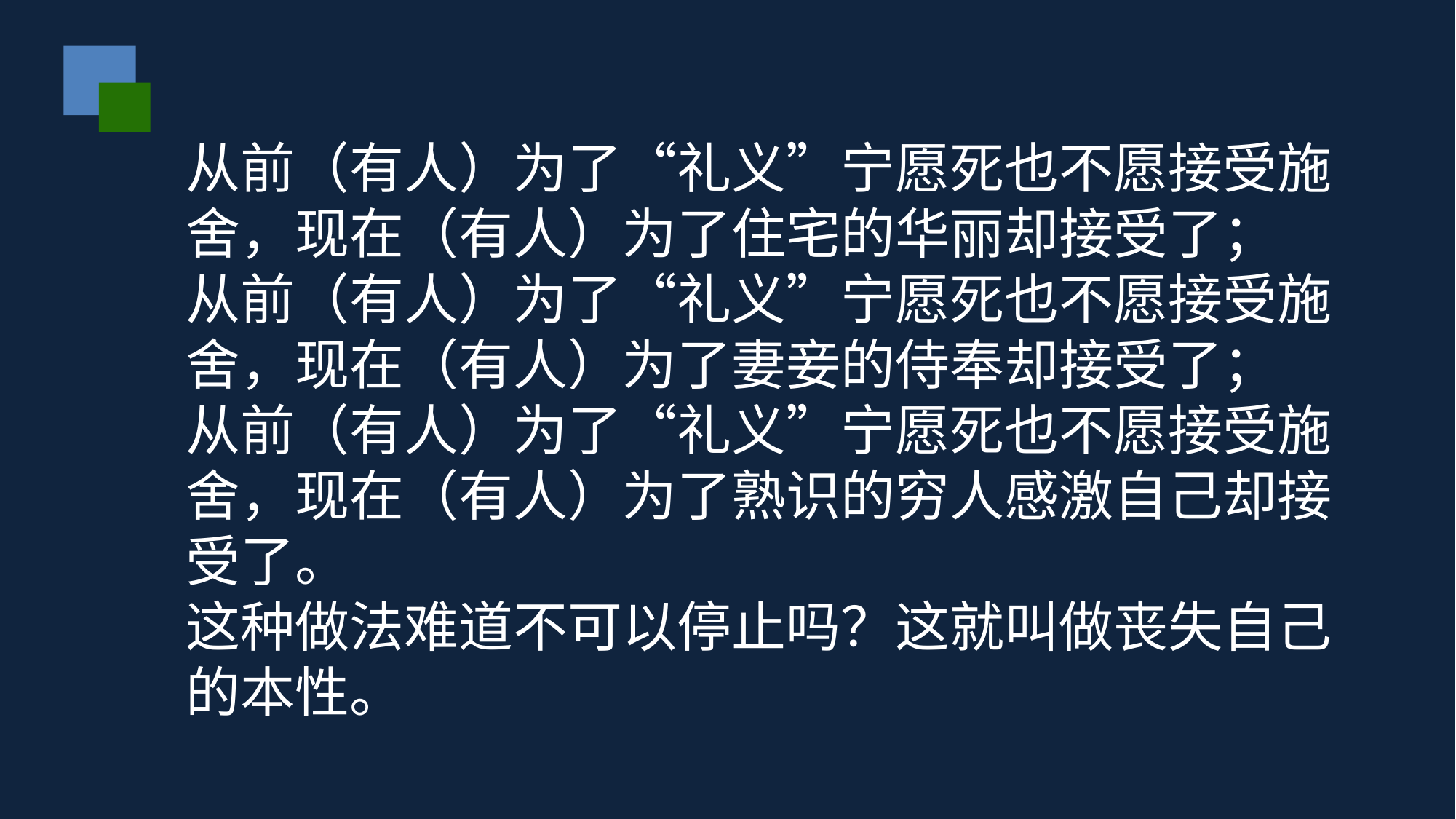

从前（有人）为了“礼义”宁愿死也不愿接受施舍，现在（有人）为了住宅的华丽却接受了；
从前（有人）为了“礼义”宁愿死也不愿接受施舍，现在（有人）为了妻妾的侍奉却接受了；
从前（有人）为了“礼义”宁愿死也不愿接受施舍，现在（有人）为了熟识的穷人感激自己却接受了。
这种做法难道不可以停止吗？这就叫做丧失自己的本性。